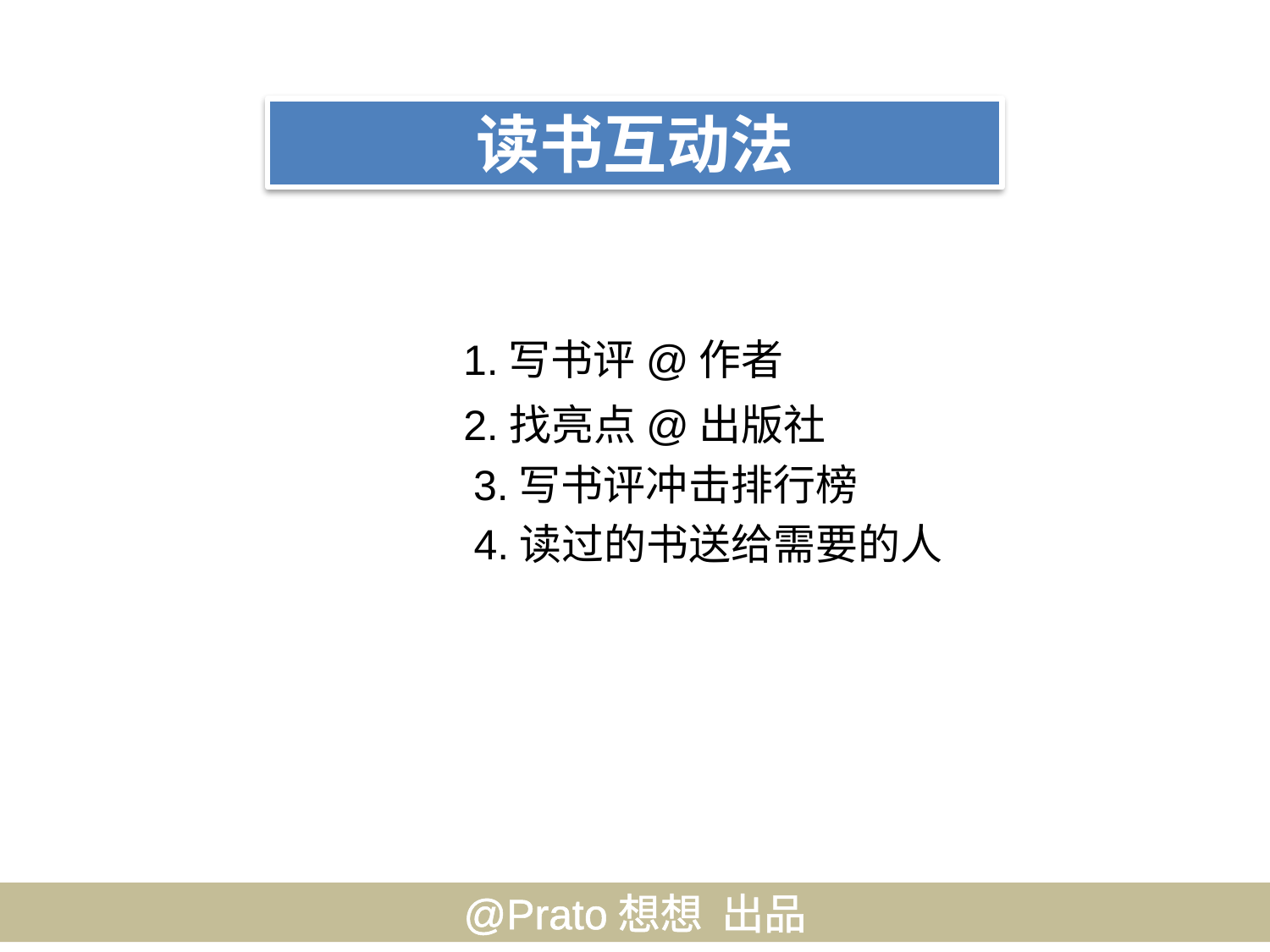

读书互动法
1.写书评@作者
2.找亮点@出版社
3.写书评冲击排行榜
4.读过的书送给需要的人
@Prato想想  出品